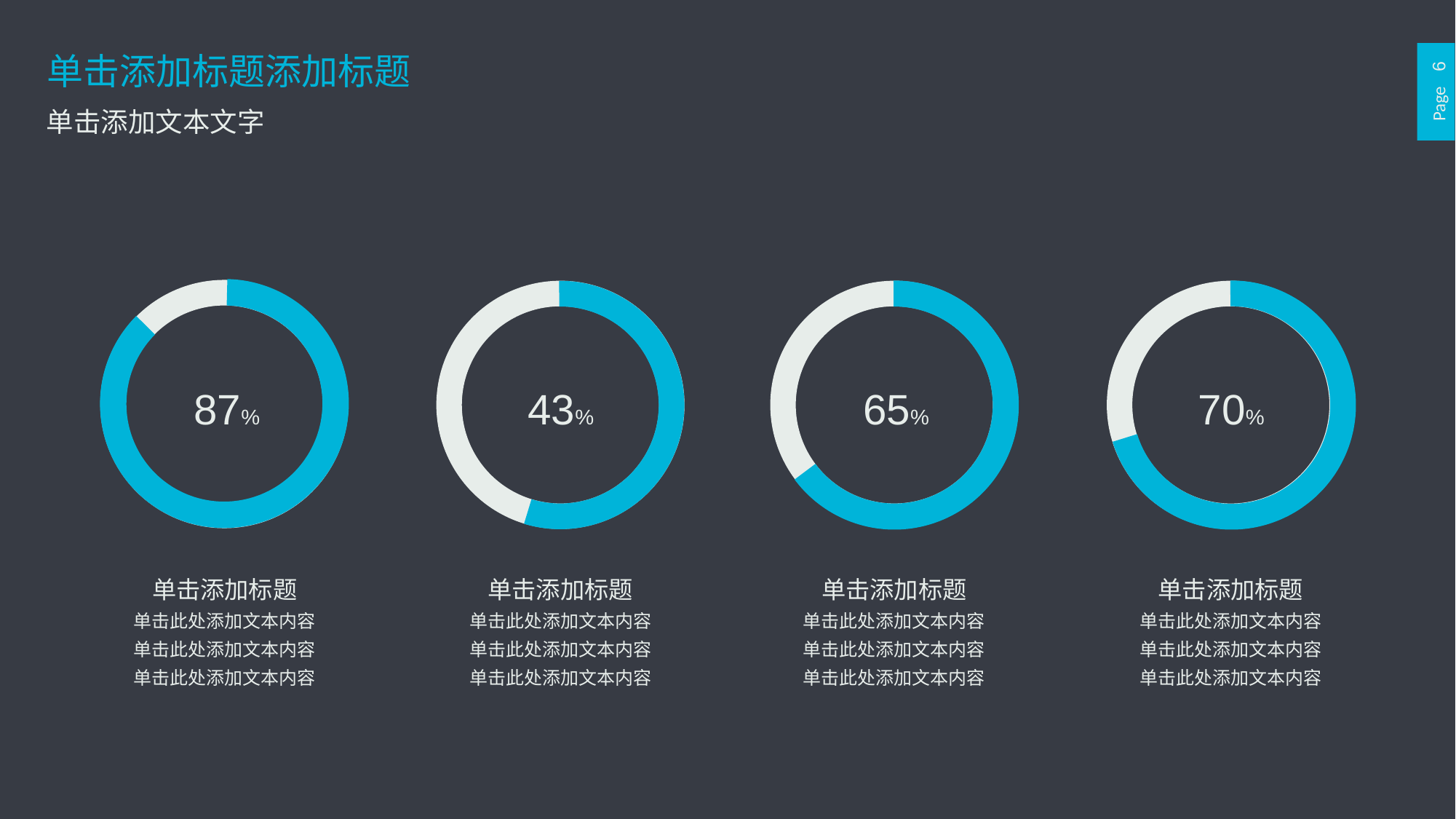

单击添加标题添加标题

Page   6
单击添加文本文字

87%

65%

70%

43%
单击添加标题
单击此处添加文本内容
单击此处添加文本内容
单击此处添加文本内容
单击添加标题
单击此处添加文本内容
单击此处添加文本内容
单击此处添加文本内容
单击添加标题
单击此处添加文本内容
单击此处添加文本内容
单击此处添加文本内容
单击添加标题
单击此处添加文本内容
单击此处添加文本内容
单击此处添加文本内容